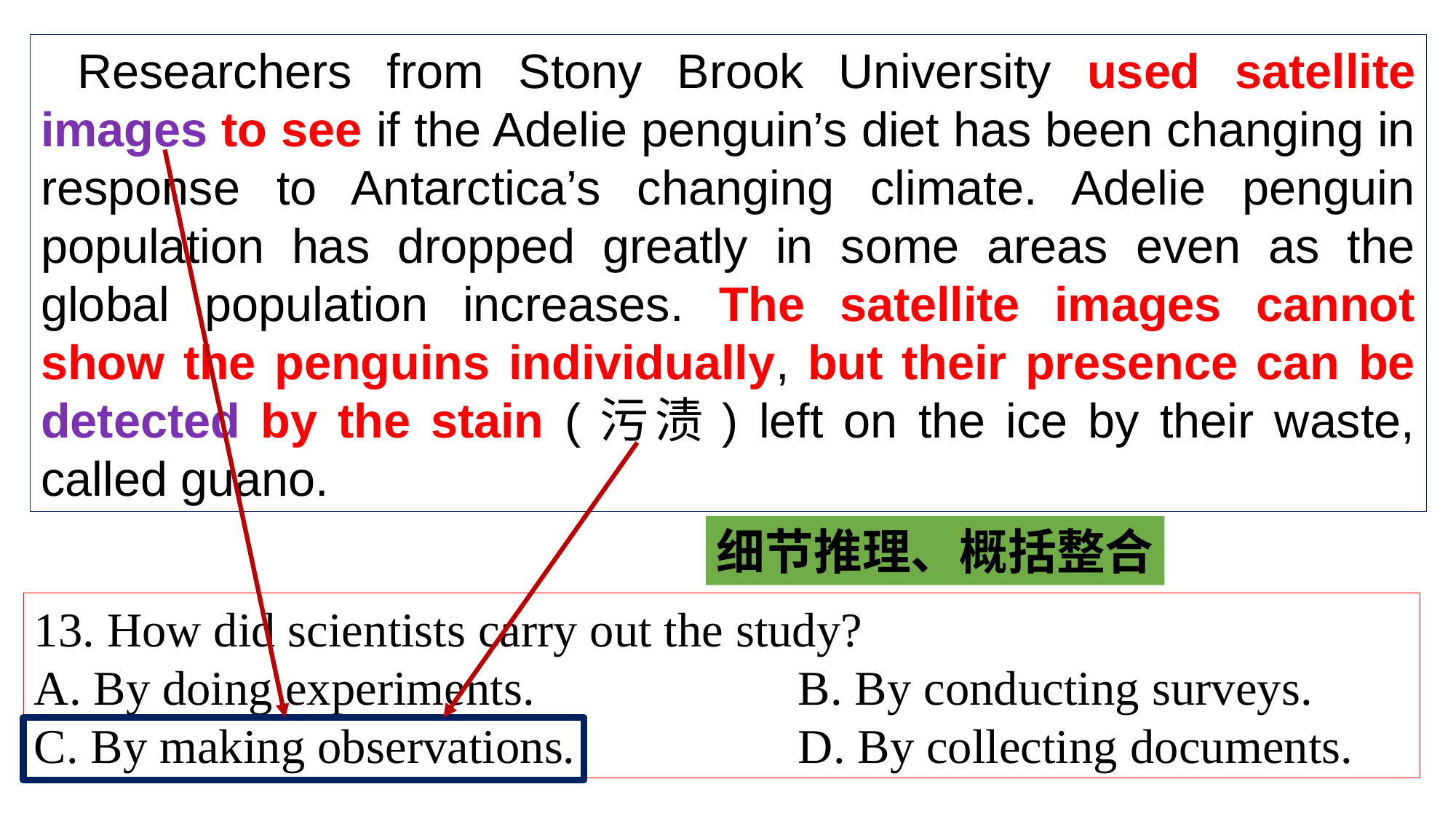

Researchers from Stony Brook University used satellite images to see if the Adelie penguin’s diet has been changing in response to Antarctica’s changing climate. Adelie penguin population has dropped greatly in some areas even as the global population increases. The satellite images cannot show the penguins individually, but their presence can be detected by the stain (污渍) left on the ice by their waste, called guano.

细节推理、概括整合
13. How did scientists carry out the study?
A. By doing experiments.                	B. By conducting surveys.
C. By making observations.            	D. By collecting documents.